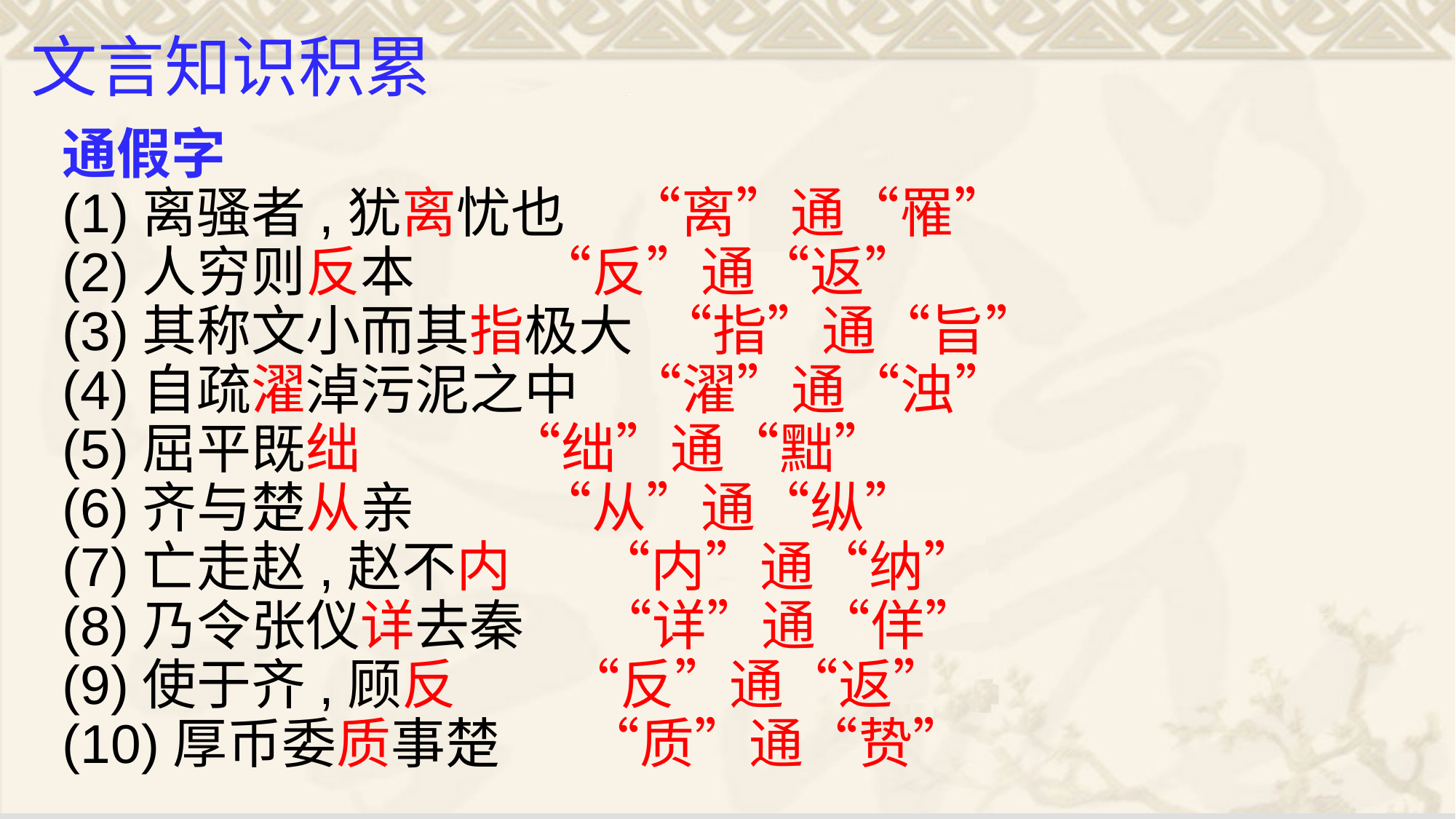

文言知识积累
通假字
(1)离骚者,犹离忧也     “离”通“罹”
(2)人穷则反本          “反”通“返”
(3)其称文小而其指极大  “指”通“旨”
(4)自疏濯淖污泥之中    “濯”通“浊”
(5)屈平既绌            “绌”通“黜”
(6)齐与楚从亲          “从”通“纵”
(7)亡走赵,赵不内       “内”通“纳”
(8)乃令张仪详去秦      “详”通“佯”
(9)使于齐,顾反         “反”通“返”
(10)厚币委质事楚       “质”通“贽”